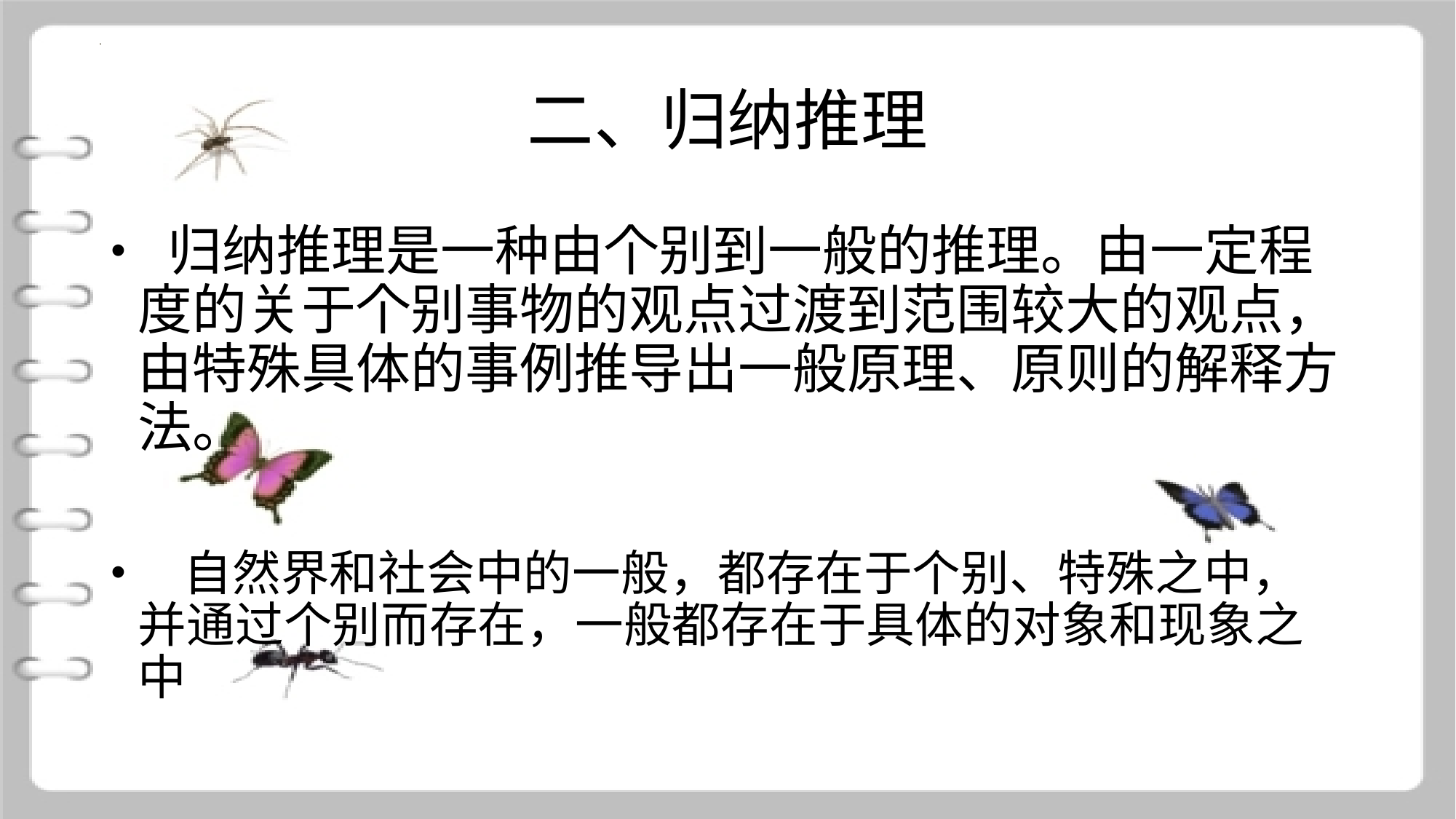

# 二、归纳推理
  归纳推理是一种由个别到一般的推理。由一定程度的关于个别事物的观点过渡到范围较大的观点，由特殊具体的事例推导出一般原理、原则的解释方法。

   自然界和社会中的一般，都存在于个别、特殊之中，并通过个别而存在，一般都存在于具体的对象和现象之中